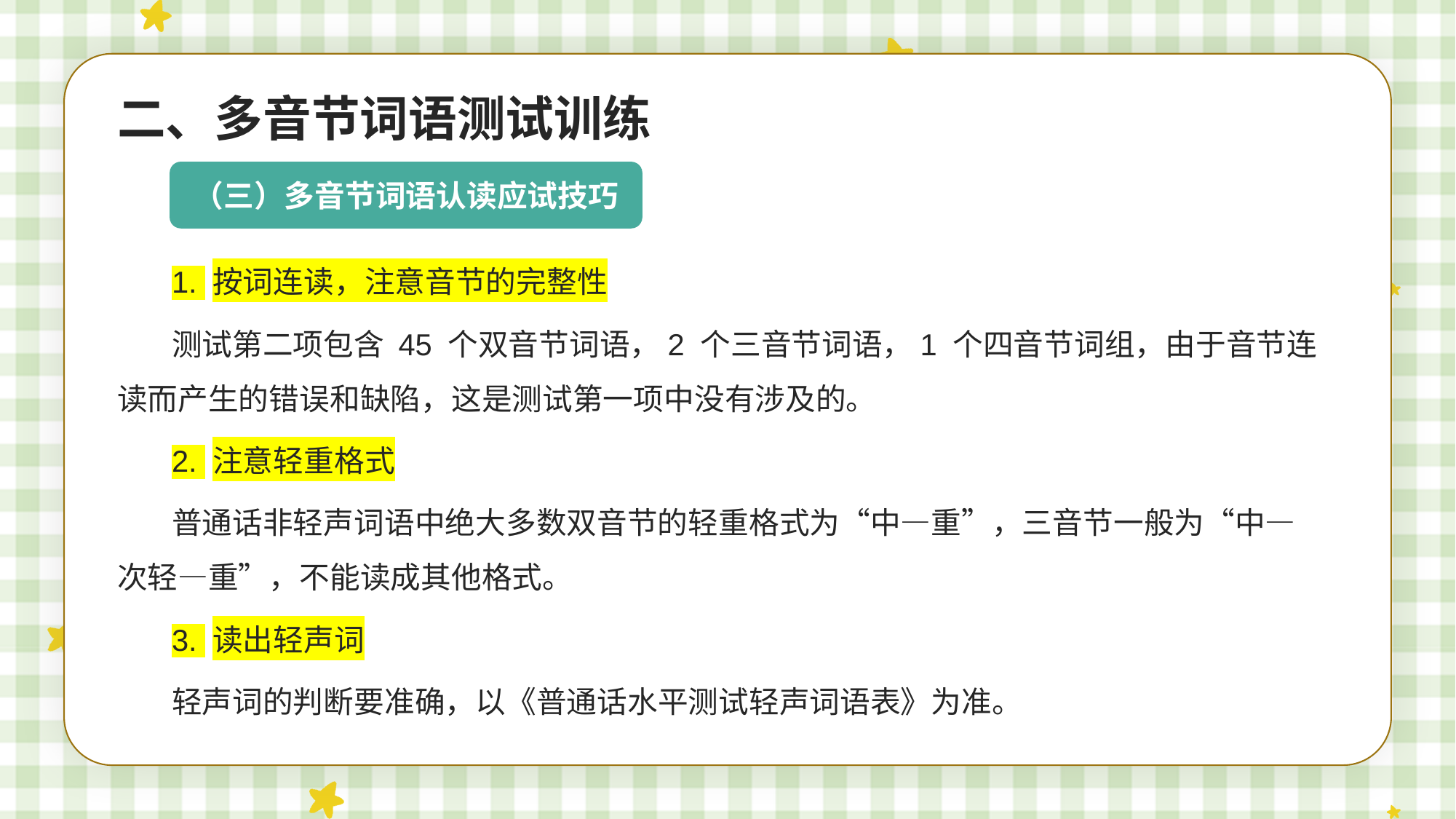

二、多音节词语测试训练
（三）多音节词语认读应试技巧
1. 按词连读，注意音节的完整性
测试第二项包含 45 个双音节词语，2 个三音节词语，1 个四音节词组，由于音节连读而产生的错误和缺陷，这是测试第一项中没有涉及的。
2. 注意轻重格式
普通话非轻声词语中绝大多数双音节的轻重格式为“中—重”，三音节一般为“中—次轻—重”，不能读成其他格式。
3. 读出轻声词
轻声词的判断要准确，以《普通话水平测试轻声词语表》为准。